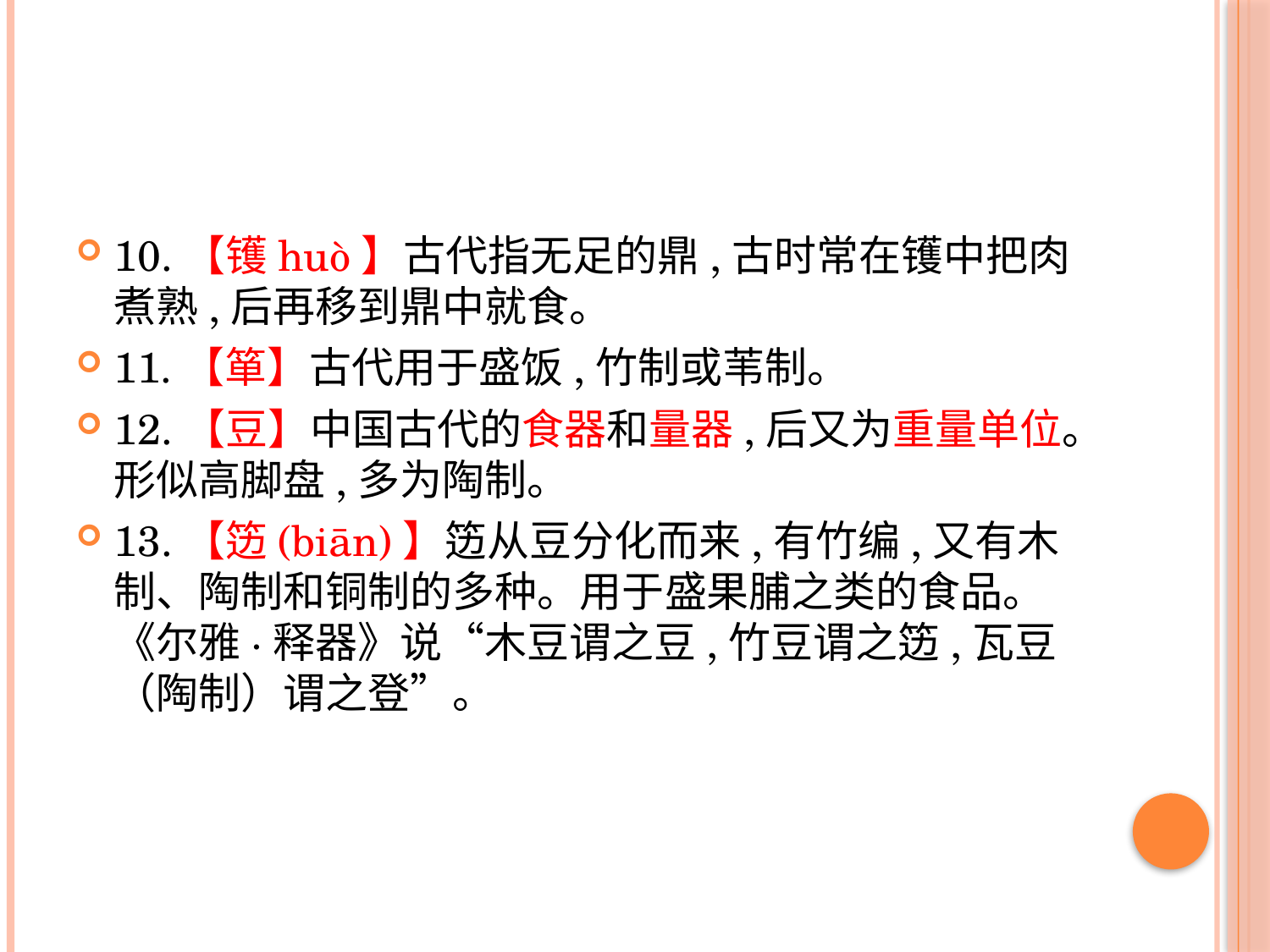

10.【镬huò】古代指无足的鼎,古时常在镬中把肉煮熟,后再移到鼎中就食。
11.【箪】古代用于盛饭,竹制或苇制。
12.【豆】中国古代的食器和量器,后又为重量单位。形似高脚盘,多为陶制。
13.【笾(biān)】笾从豆分化而来,有竹编,又有木制、陶制和铜制的多种。用于盛果脯之类的食品。《尔雅·释器》说“木豆谓之豆,竹豆谓之笾,瓦豆（陶制）谓之登”。